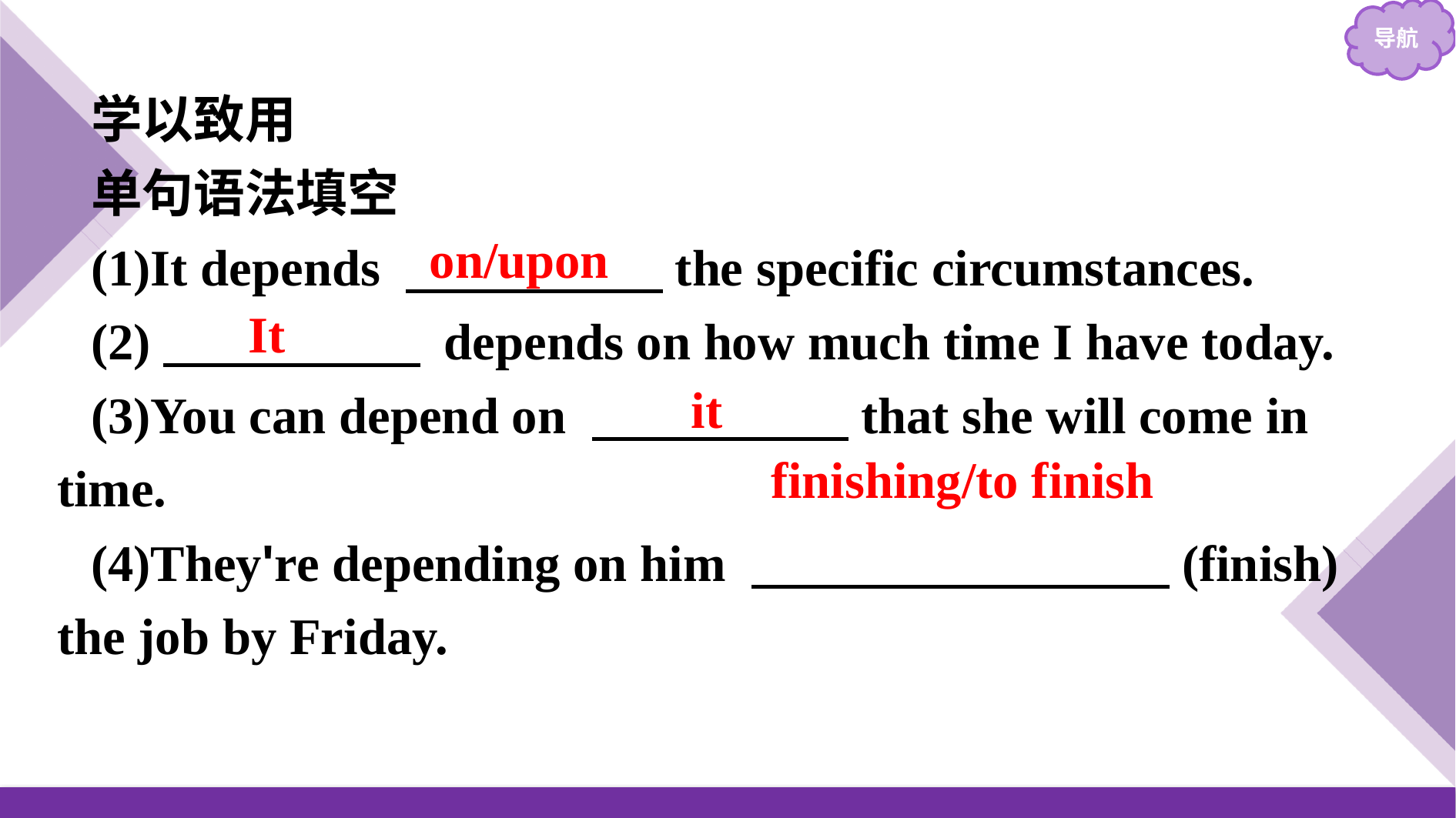

学以致用
单句语法填空
(1)It depends 　　　　　the specific circumstances.
(2)　　　　　 depends on how much time I have today.
(3)You can depend on 　　　　　that she will come in time.
(4)They're depending on him 　　　     　　　　(finish) the job by Friday.
on/upon
It
it
finishing/to finish